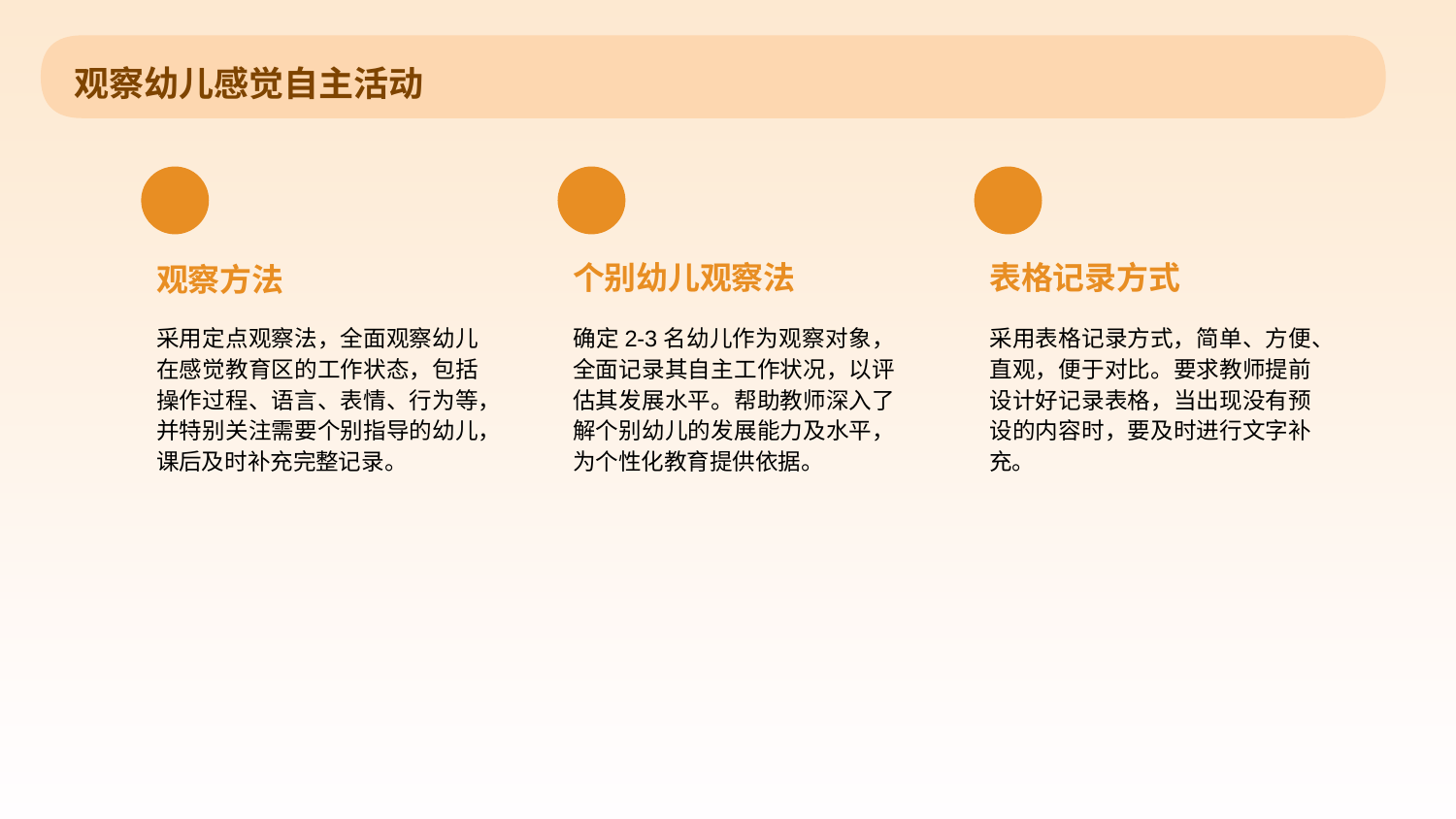

观察幼儿感觉自主活动

个别幼儿观察法
表格记录方式
观察方法
采用定点观察法，全面观察幼儿在感觉教育区的工作状态，包括操作过程、语言、表情、行为等，并特别关注需要个别指导的幼儿，课后及时补充完整记录。
确定2-3名幼儿作为观察对象，全面记录其自主工作状况，以评估其发展水平。帮助教师深入了解个别幼儿的发展能力及水平，为个性化教育提供依据。
采用表格记录方式，简单、方便、直观，便于对比。要求教师提前设计好记录表格，当出现没有预设的内容时，要及时进行文字补充。